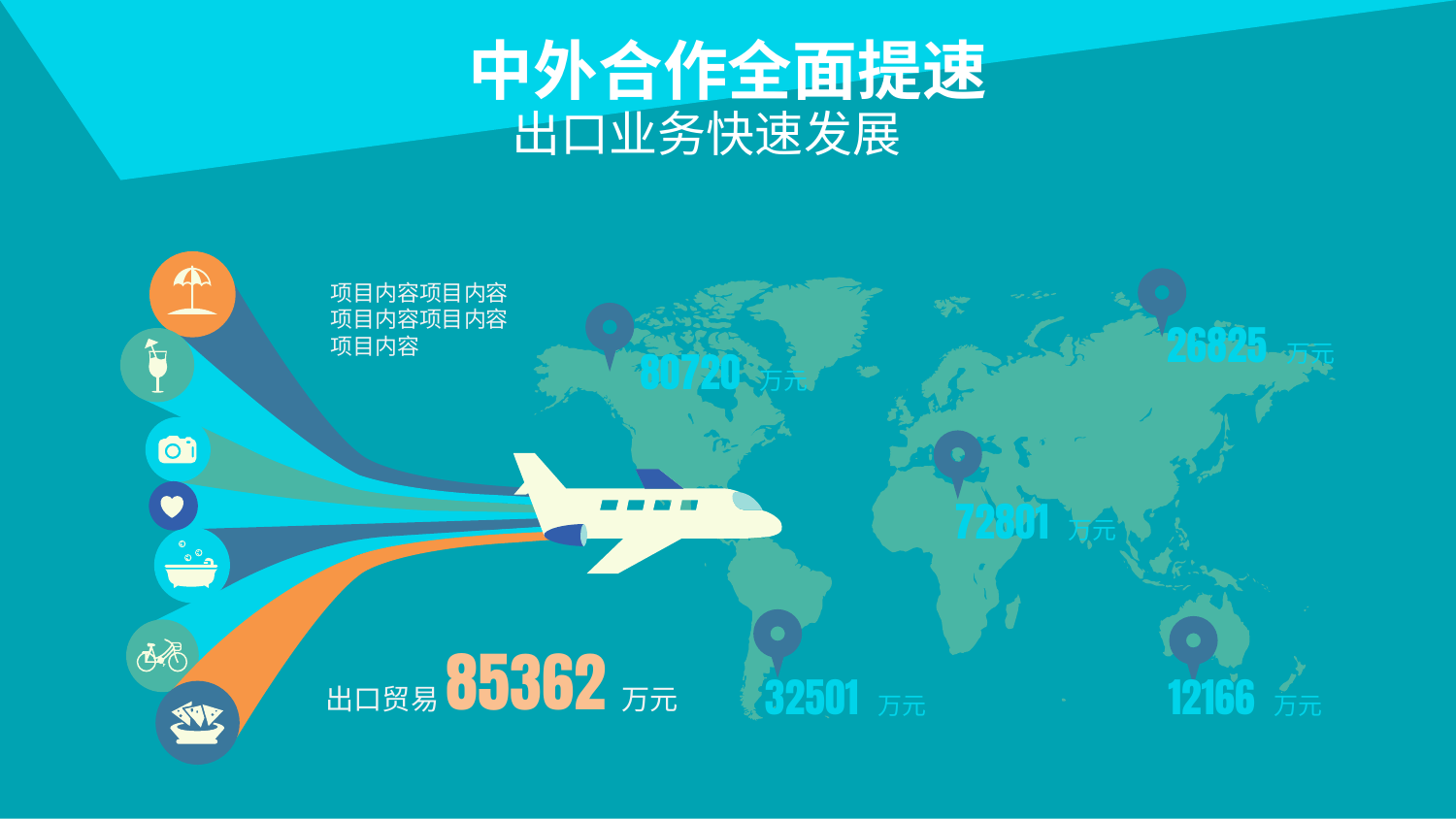

中外合作全面提速
出口业务快速发展

项目内容项目内容
项目内容项目内容
项目内容

26825 万元
80720 万元

72801 万元

出口贸易85362万元
32501 万元
12166 万元